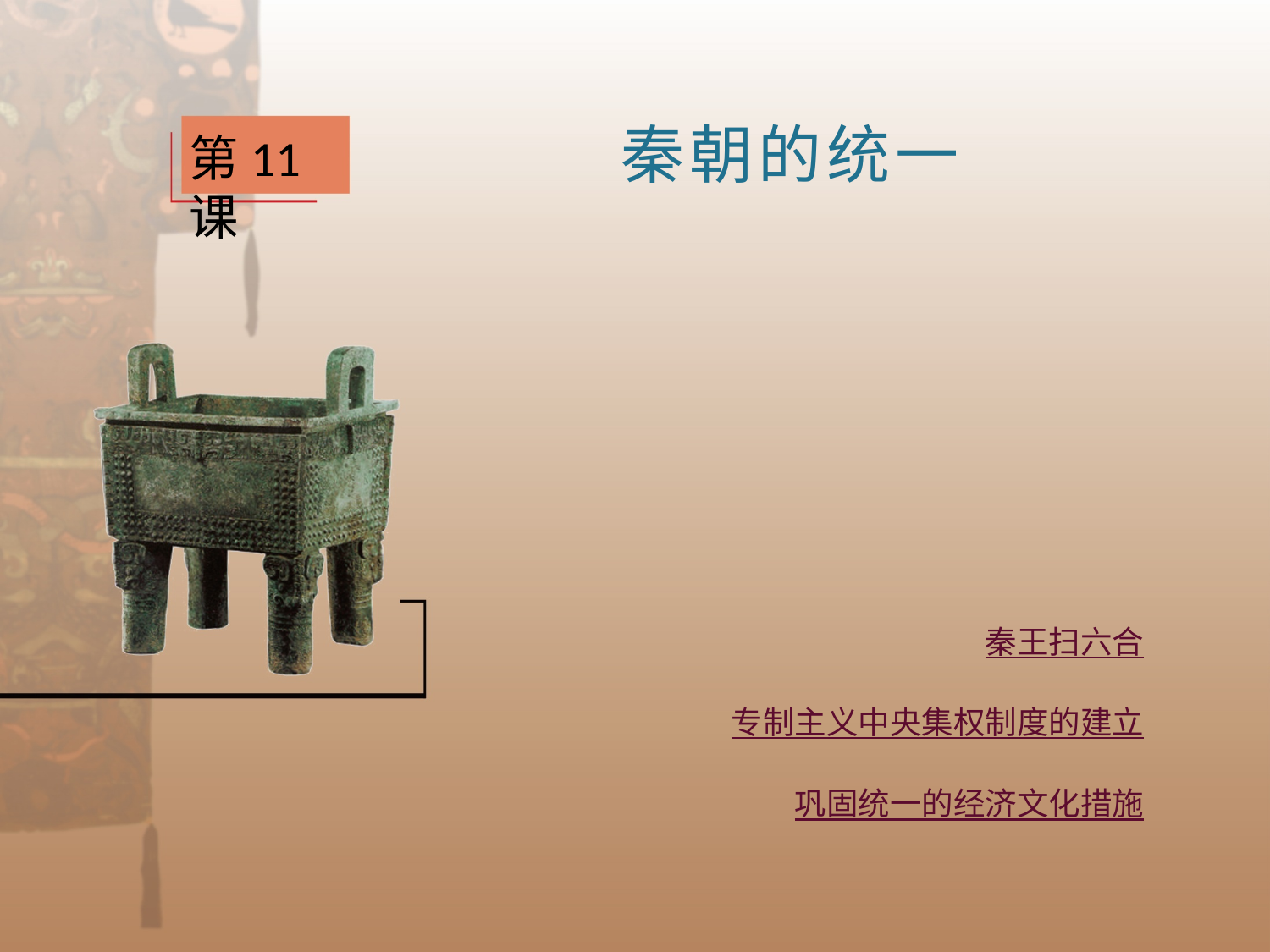

秦朝的统一
第11课
秦王扫六合
专制主义中央集权制度的建立
巩固统一的经济文化措施